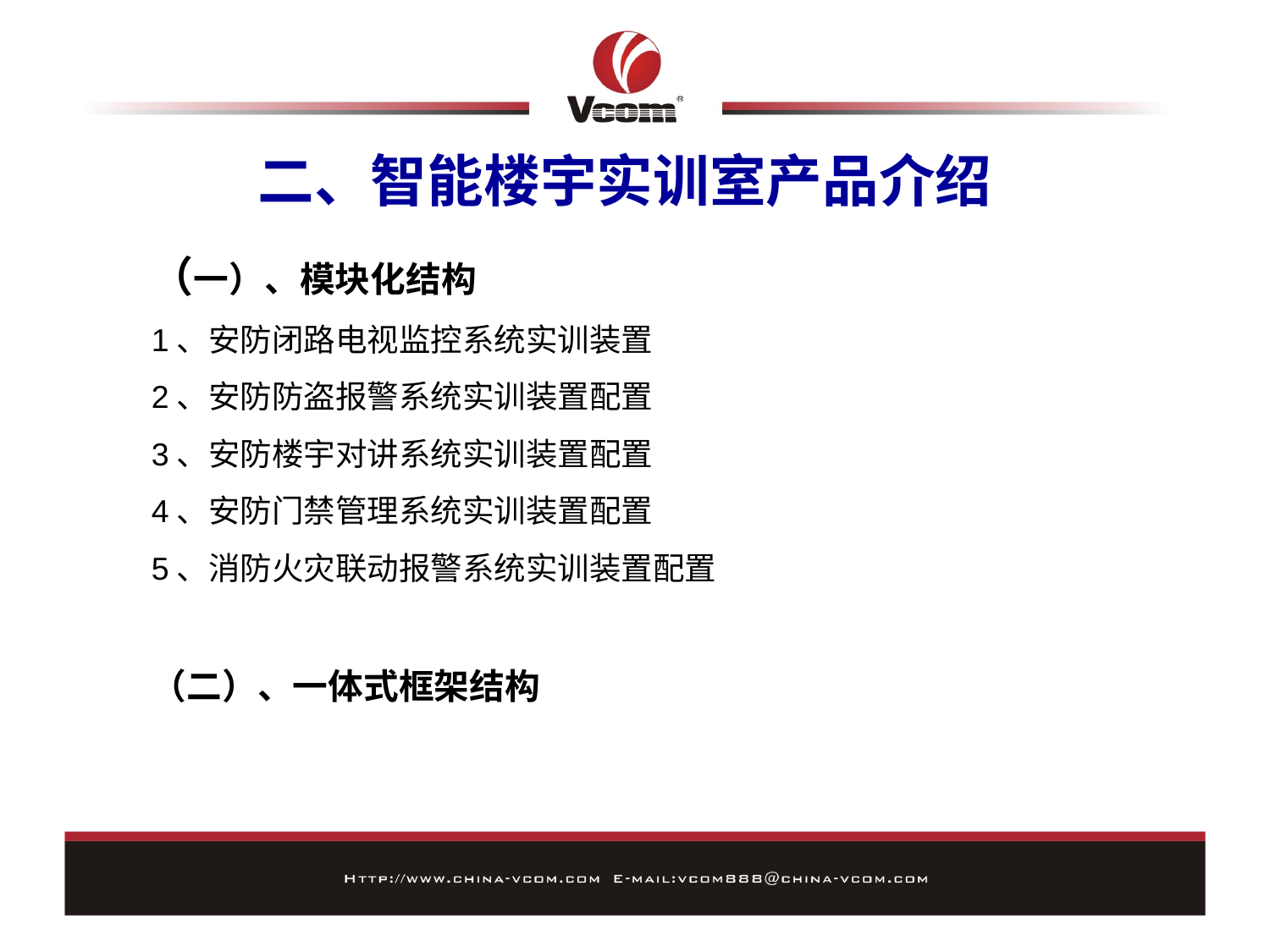

二、智能楼宇实训室产品介绍
（一）、模块化结构
1、安防闭路电视监控系统实训装置
2、安防防盗报警系统实训装置配置
3、安防楼宇对讲系统实训装置配置
4、安防门禁管理系统实训装置配置
5、消防火灾联动报警系统实训装置配置

（二）、一体式框架结构